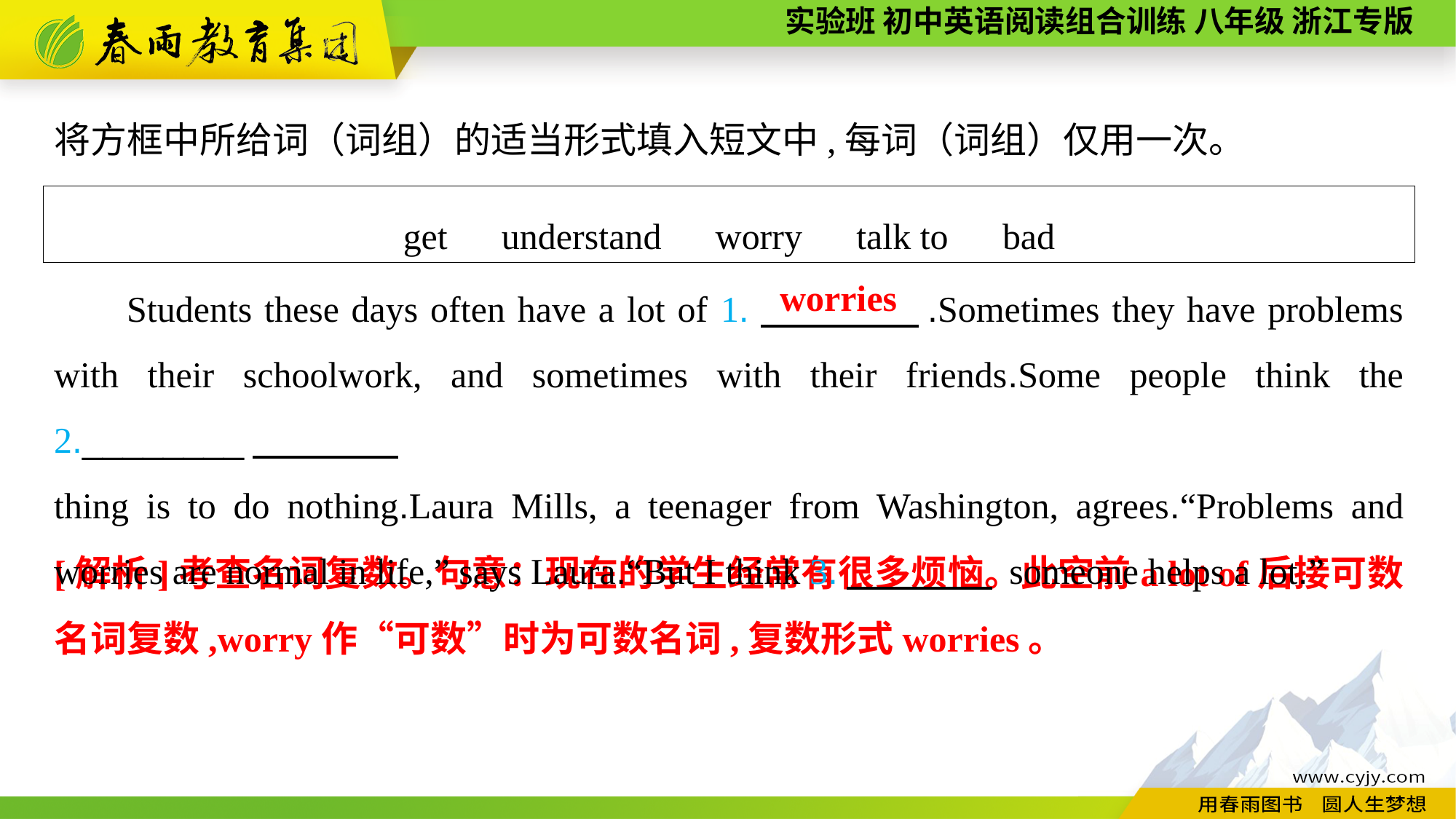

将方框中所给词（词组）的适当形式填入短文中,每词（词组）仅用一次。
get　understand　worry　talk to　bad
Students these days often have a lot of 1.　　　　.Sometimes they have problems with their schoolwork, and sometimes with their friends.Some people think the 2.________
thing is to do nothing.Laura Mills, a teenager from Washington, agrees.“Problems and worries are normal in life,” says Laura.“But I think 3.　　　　 someone helps a lot.”
worries
[解析]考查名词复数。句意：现在的学生经常有很多烦恼。此空前a lot of后接可数名词复数,worry作“可数”时为可数名词,复数形式worries。